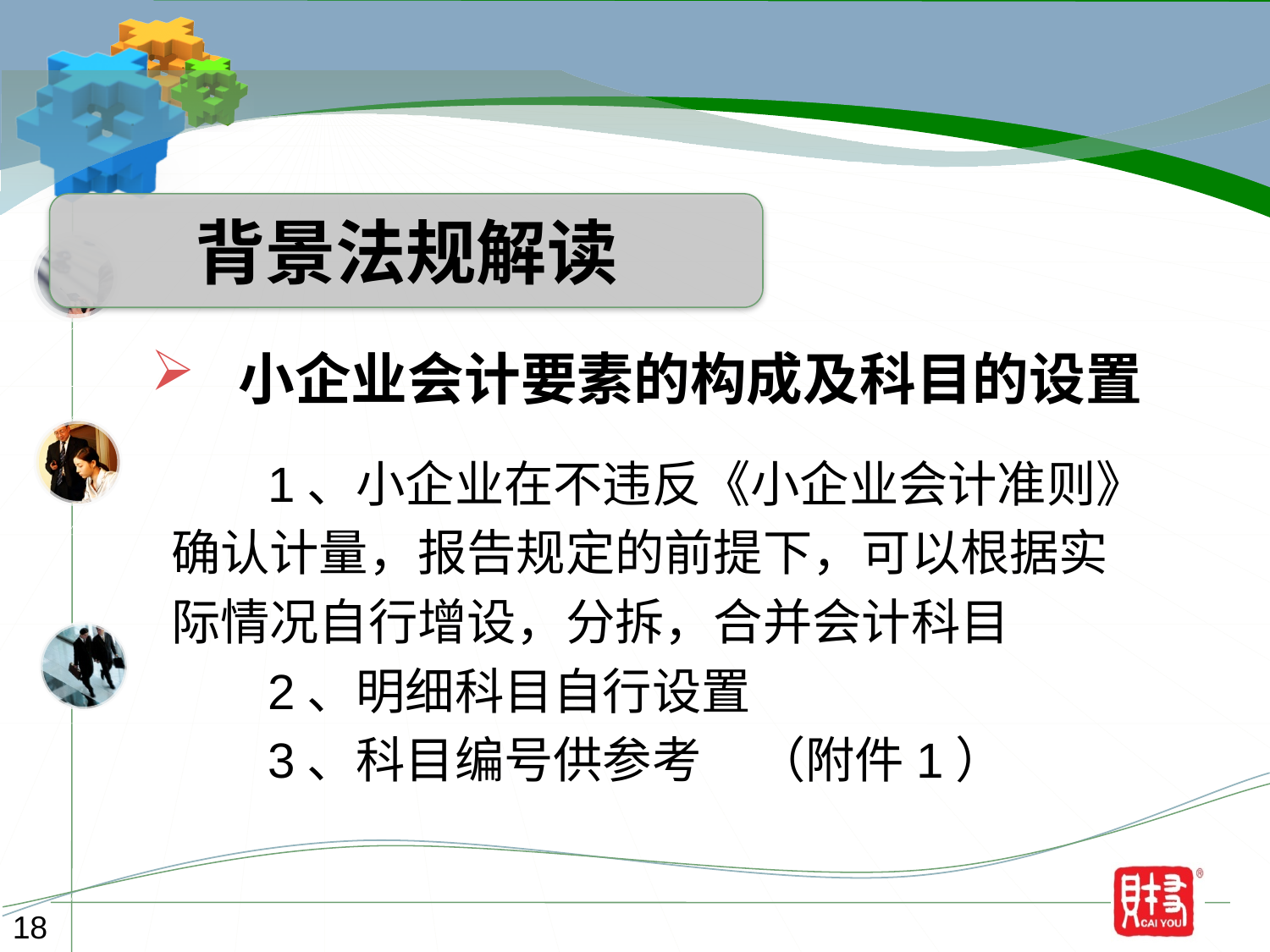

背景法规解读
  小企业会计要素的构成及科目的设置
       1、小企业在不违反《小企业会计准则》
确认计量，报告规定的前提下，可以根据实
际情况自行增设，分拆，合并会计科目
       2、明细科目自行设置
       3、科目编号供参考     （附件1）
18